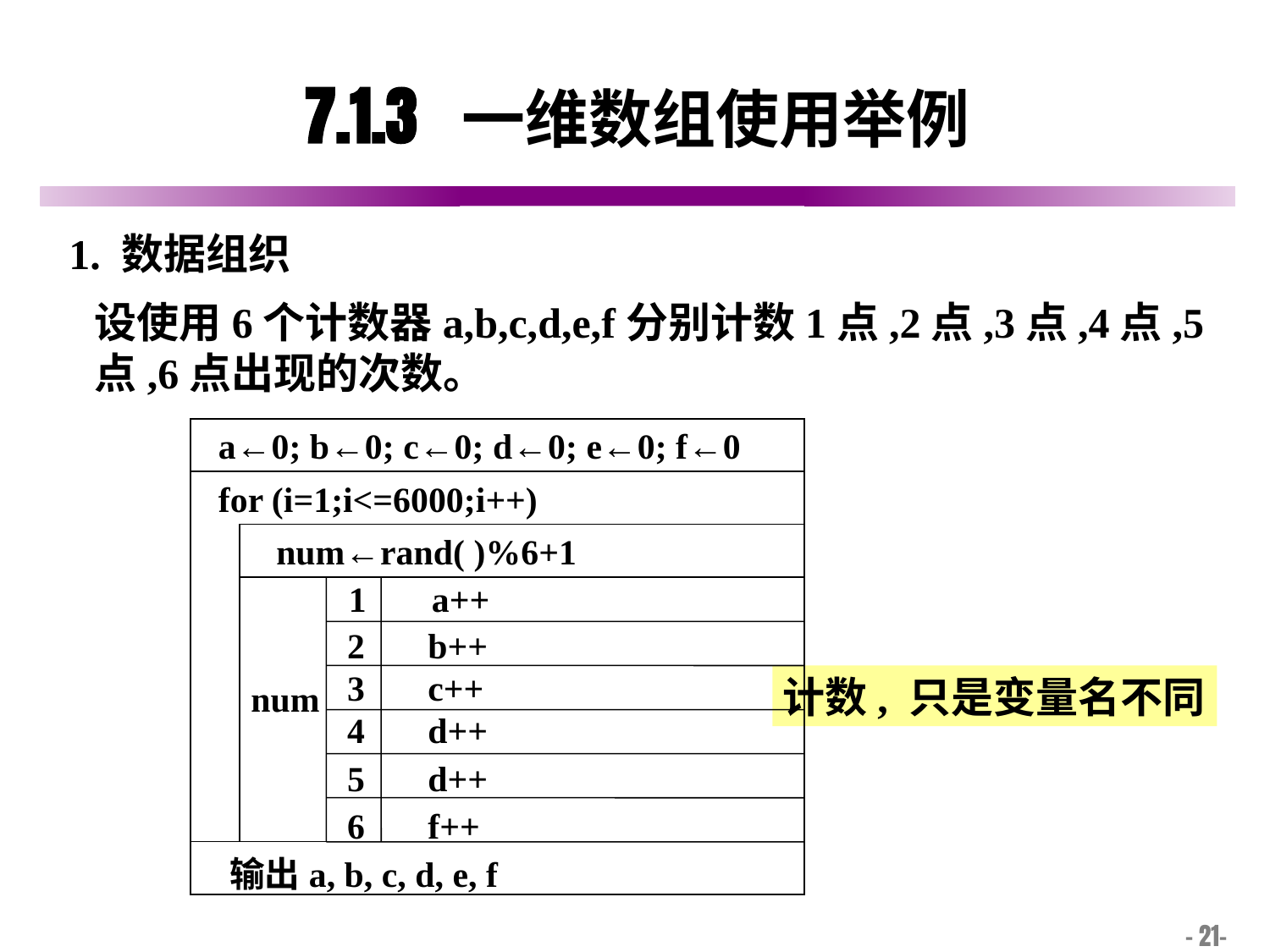

# 7.1.3  一维数组使用举例
1. 数据组织
设使用6个计数器a,b,c,d,e,f分别计数1点,2点,3点,4点,5点,6点出现的次数。

  a←0; b←0; c←0; d←0; e←0; f←0
  for (i=1;i<=6000;i++)

   num←rand( )%6+1
1
a++

2
b++
3
c++
num
4
d++
5
d++
6
f++
输出a, b, c, d, e, f
计数, 只是变量名不同
 - 21-